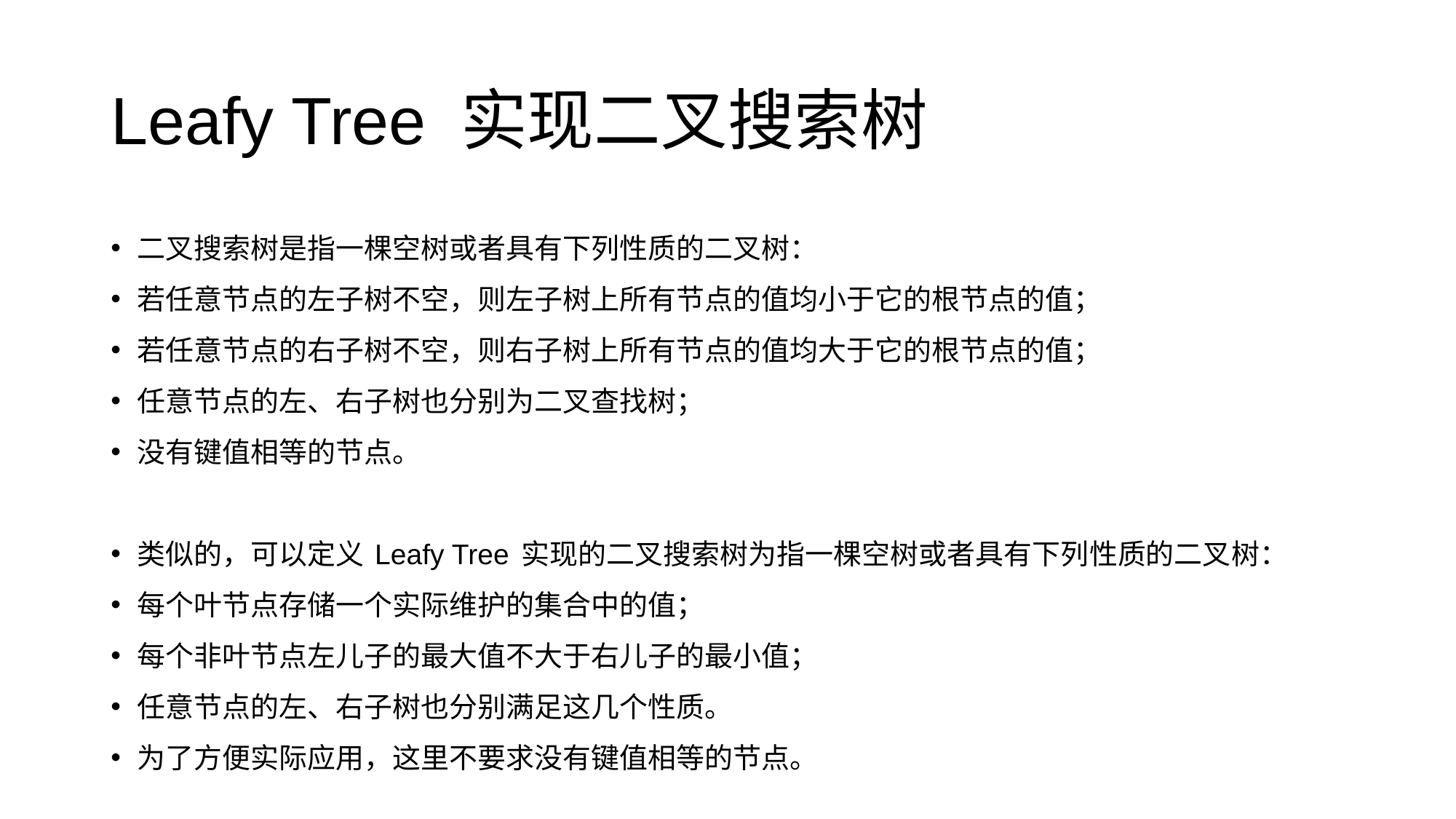

# Leafy Tree 实现二叉搜索树
二叉搜索树是指一棵空树或者具有下列性质的二叉树：
若任意节点的左子树不空，则左子树上所有节点的值均小于它的根节点的值；
若任意节点的右子树不空，则右子树上所有节点的值均大于它的根节点的值；
任意节点的左、右子树也分别为二叉查找树；
没有键值相等的节点。

类似的，可以定义 Leafy Tree 实现的二叉搜索树为指一棵空树或者具有下列性质的二叉树：
每个叶节点存储一个实际维护的集合中的值；
每个非叶节点左儿子的最大值不大于右儿子的最小值；
任意节点的左、右子树也分别满足这几个性质。
为了方便实际应用，这里不要求没有键值相等的节点。